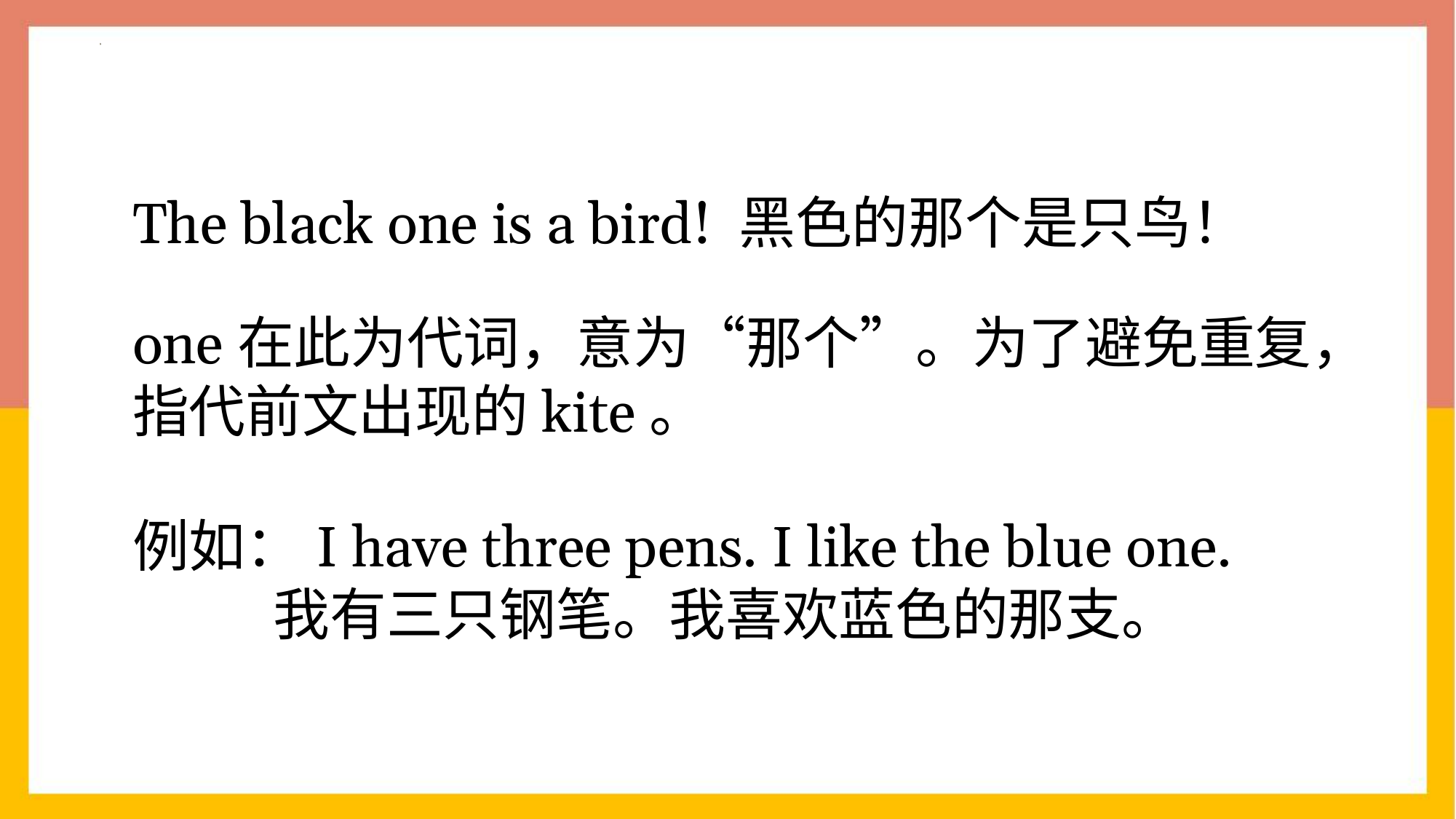

The black one is a bird! 黑色的那个是只鸟！
one在此为代词，意为“那个”。为了避免重复，指代前文出现的kite。

例如：I have three pens. I like the blue one.
          我有三只钢笔。我喜欢蓝色的那支。